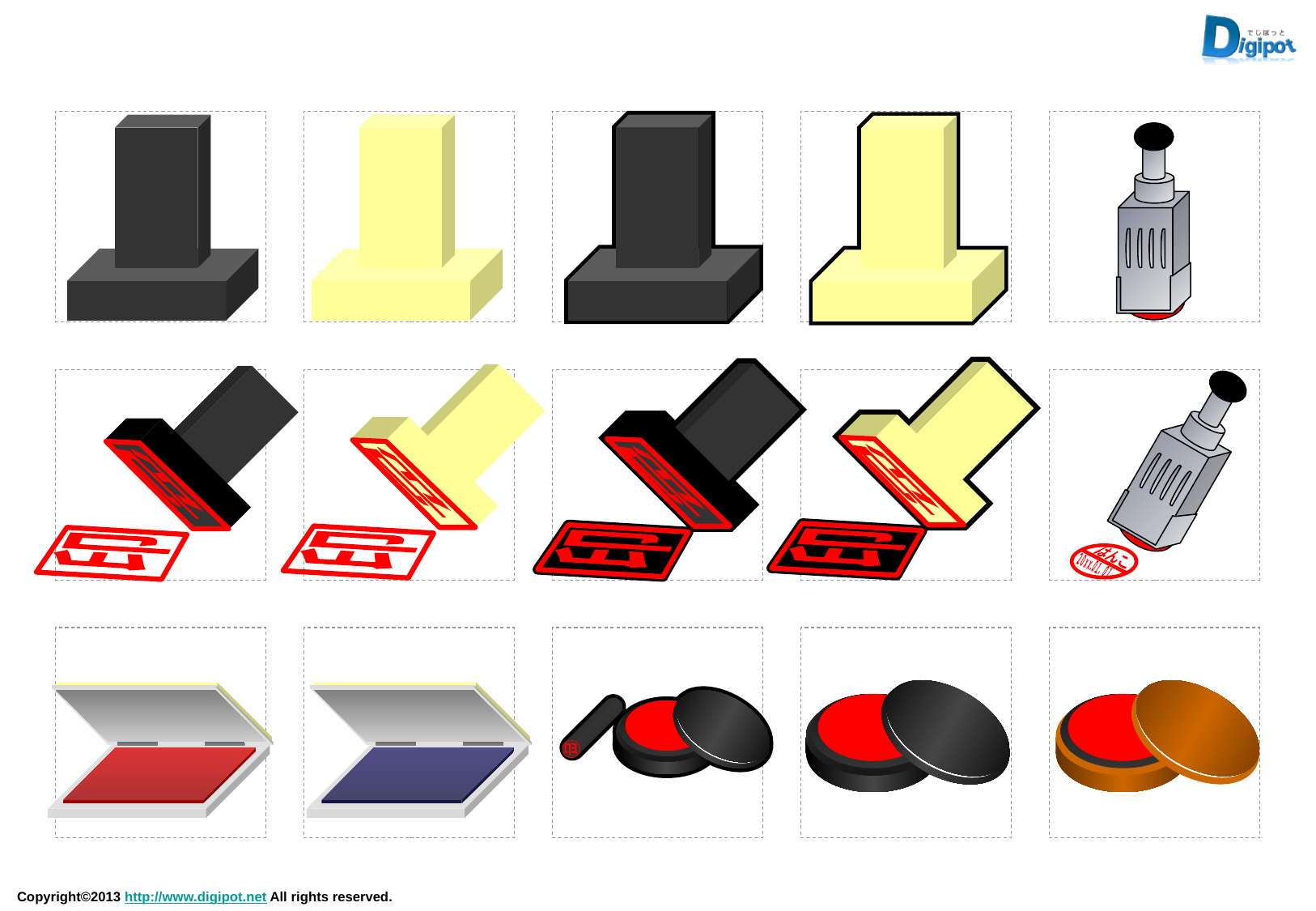

はんこ
２０ｘｘ.０１．０１

印

印

印

印

印

印

印

印

印